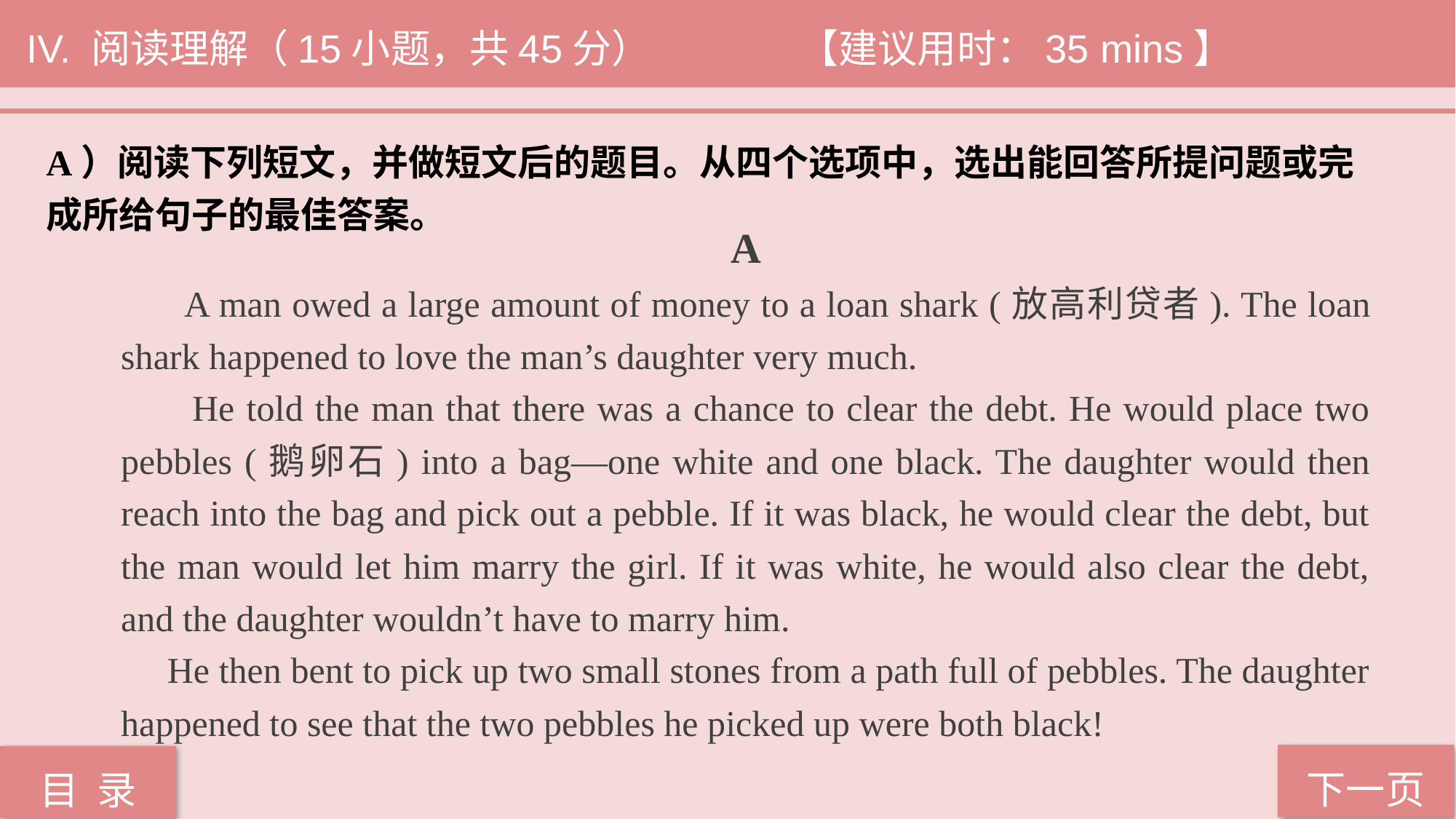

IV. 阅读理解（15小题，共45分） 		 【建议用时：35 mins】
A）阅读下列短文，并做短文后的题目。从四个选项中，选出能回答所提问题或完
成所给句子的最佳答案。
                                                                   A
      A man owed a large amount of money to a loan shark (放高利贷者). The loan shark happened to love the man’s daughter very much.
      He told the man that there was a chance to clear the debt. He would place two pebbles (鹅卵石) into a bag—one white and one black. The daughter would then reach into the bag and pick out a pebble. If it was black, he would clear the debt, but the man would let him marry the girl. If it was white, he would also clear the debt, and the daughter wouldn’t have to marry him.
     He then bent to pick up two small stones from a path full of pebbles. The daughter happened to see that the two pebbles he picked up were both black!